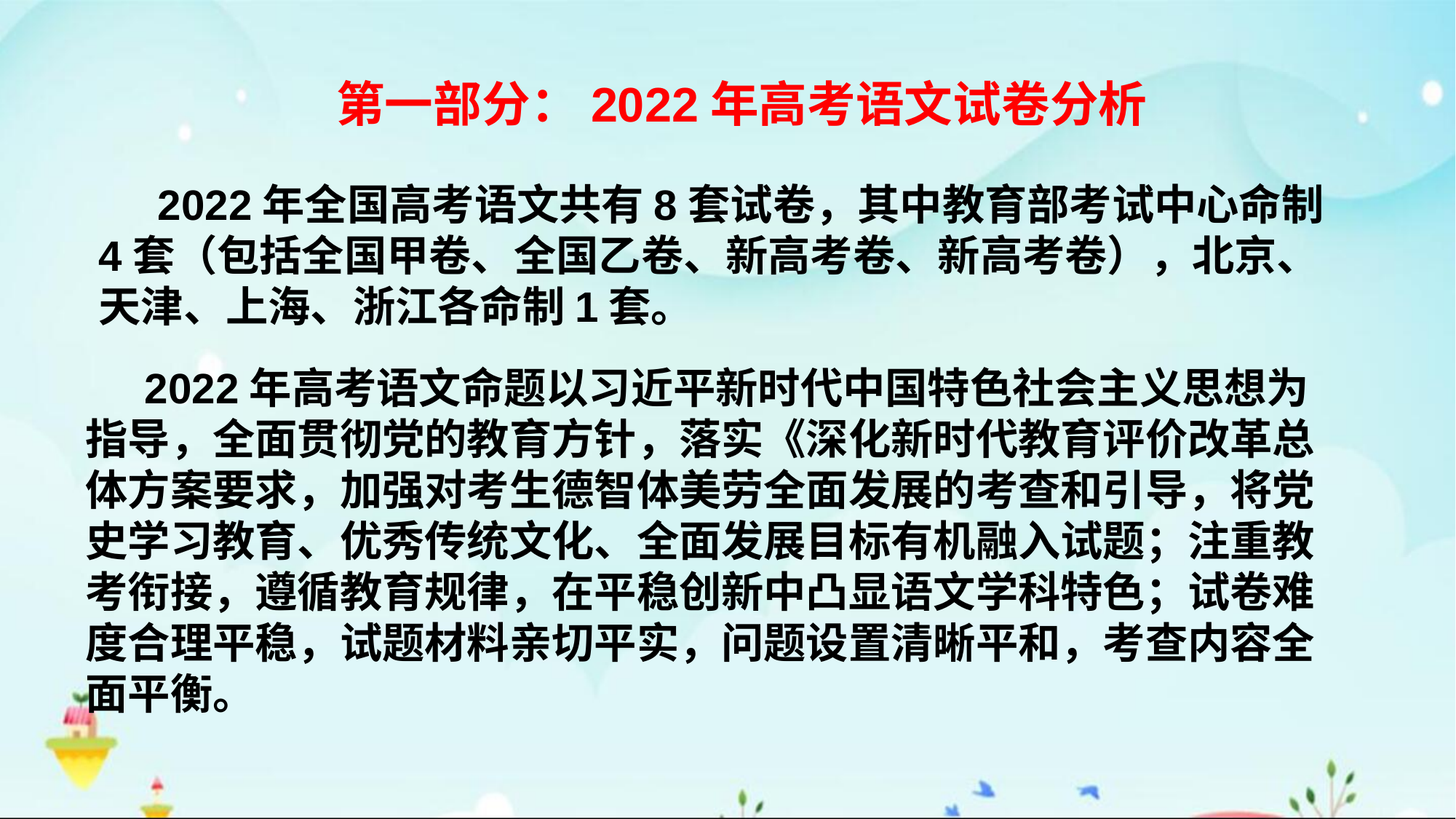

第一部分：2022年高考语文试卷分析
     2022年全国高考语文共有8套试卷，其中教育部考试中心命制4套（包括全国甲卷、全国乙卷、新高考卷、新高考卷），北京、天津、上海、浙江各命制1套。
     2022年高考语文命题以习近平新时代中国特色社会主义思想为指导，全面贯彻党的教育方针，落实《深化新时代教育评价改革总体方案要求，加强对考生德智体美劳全面发展的考查和引导，将党史学习教育、优秀传统文化、全面发展目标有机融入试题；注重教考衔接，遵循教育规律，在平稳创新中凸显语文学科特色；试卷难度合理平稳，试题材料亲切平实，问题设置清晰平和，考查内容全面平衡。